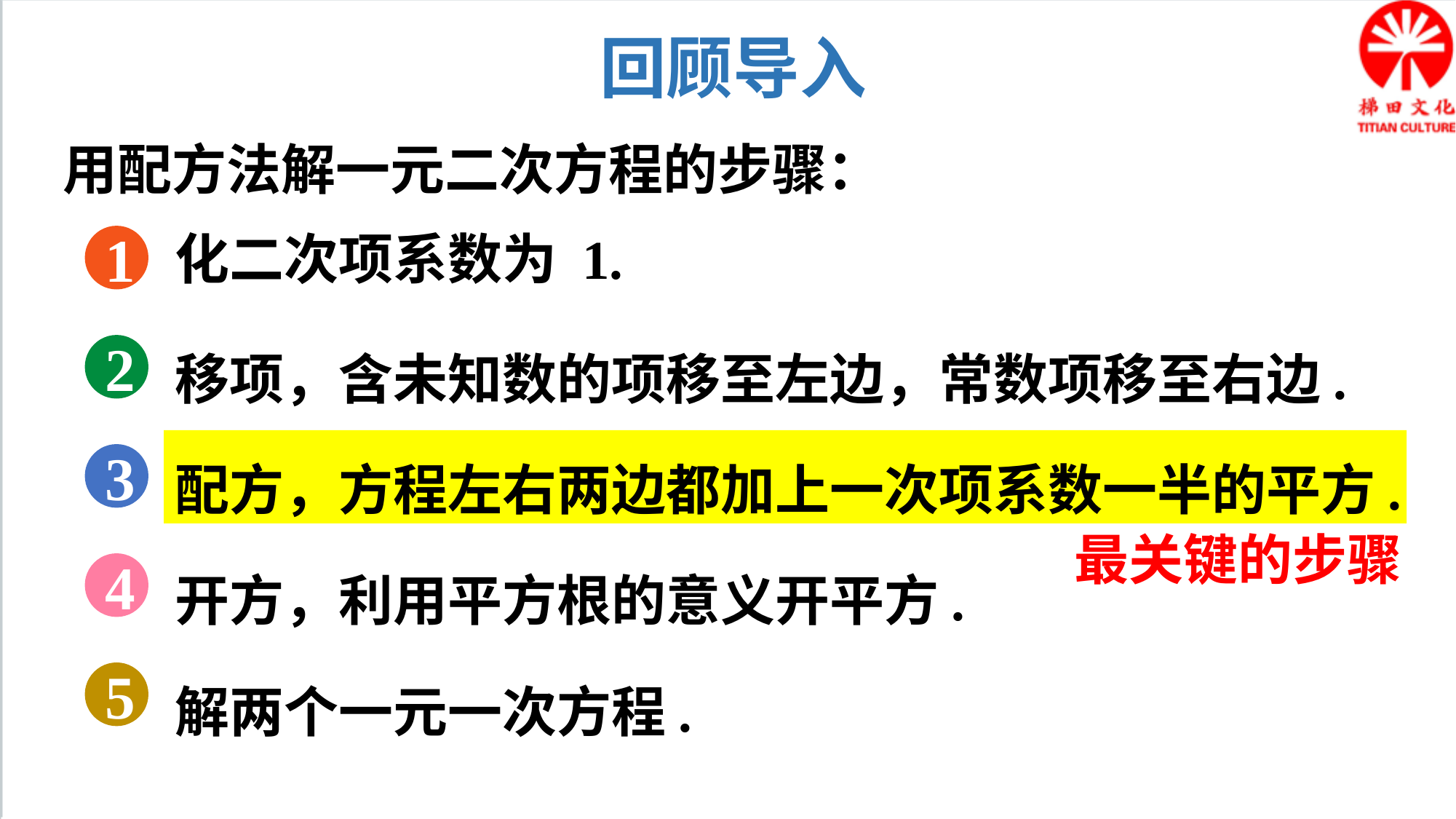

回顾导入
用配方法解一元二次方程的步骤：
化二次项系数为 1.
1
移项，含未知数的项移至左边，常数项移至右边.
2

配方，方程左右两边都加上一次项系数一半的平方.
3
最关键的步骤
开方，利用平方根的意义开平方.
4
解两个一元一次方程.
5